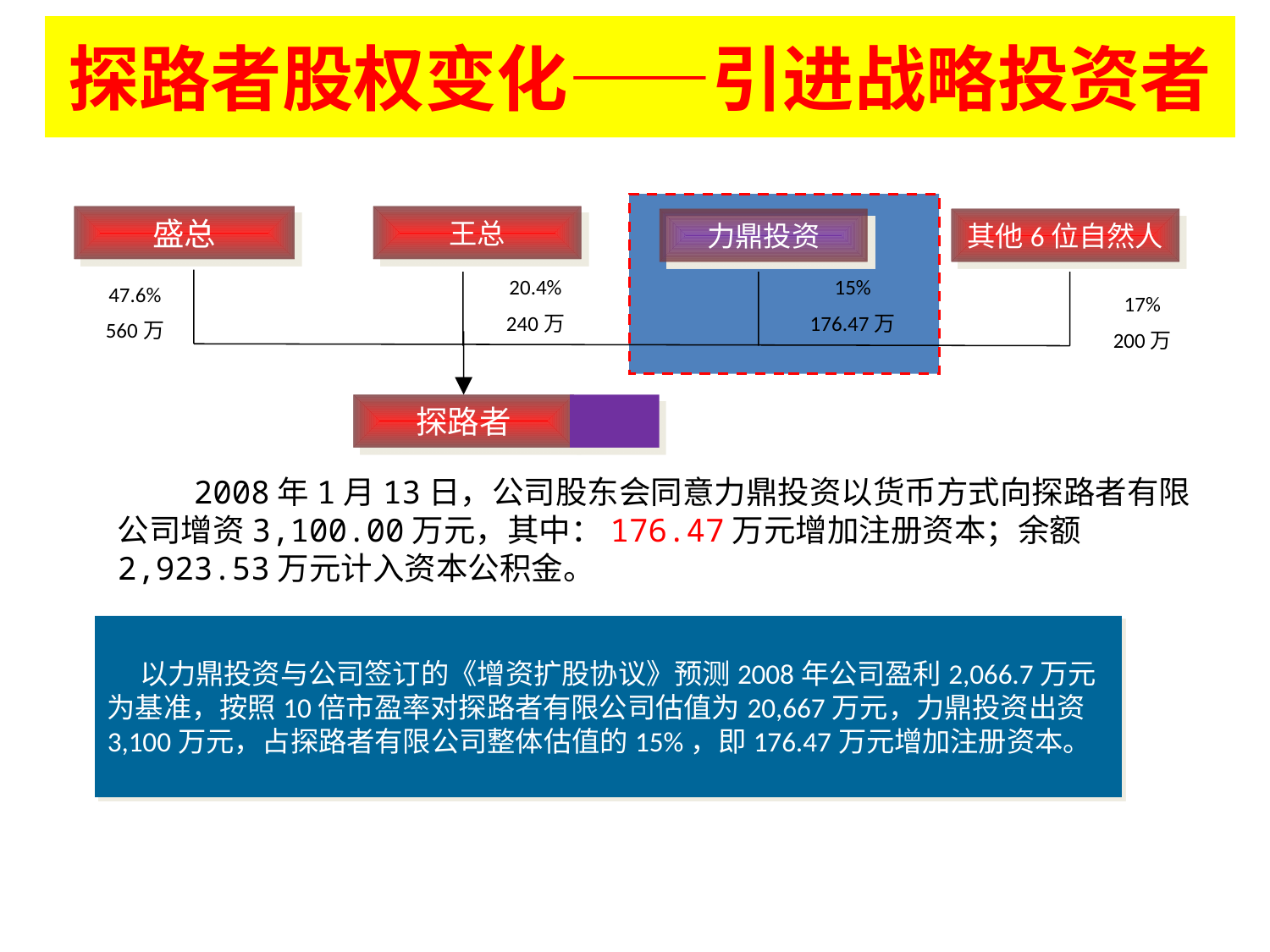

探路者股权变化——引进战略投资者

盛总
王总

20.4%
240万
47.6%
560万

探路者
其他6位自然人

17%
200万

力鼎投资

15%
176.47万

    2008年1月13日，公司股东会同意力鼎投资以货币方式向探路者有限公司增资3,100.00万元，其中：176.47万元增加注册资本；余额2,923.53万元计入资本公积金。

    以力鼎投资与公司签订的《增资扩股协议》预测2008年公司盈利2,066.7万元为基准，按照10倍市盈率对探路者有限公司估值为20,667万元，力鼎投资出资3,100万元，占探路者有限公司整体估值的15%，即176.47万元增加注册资本。